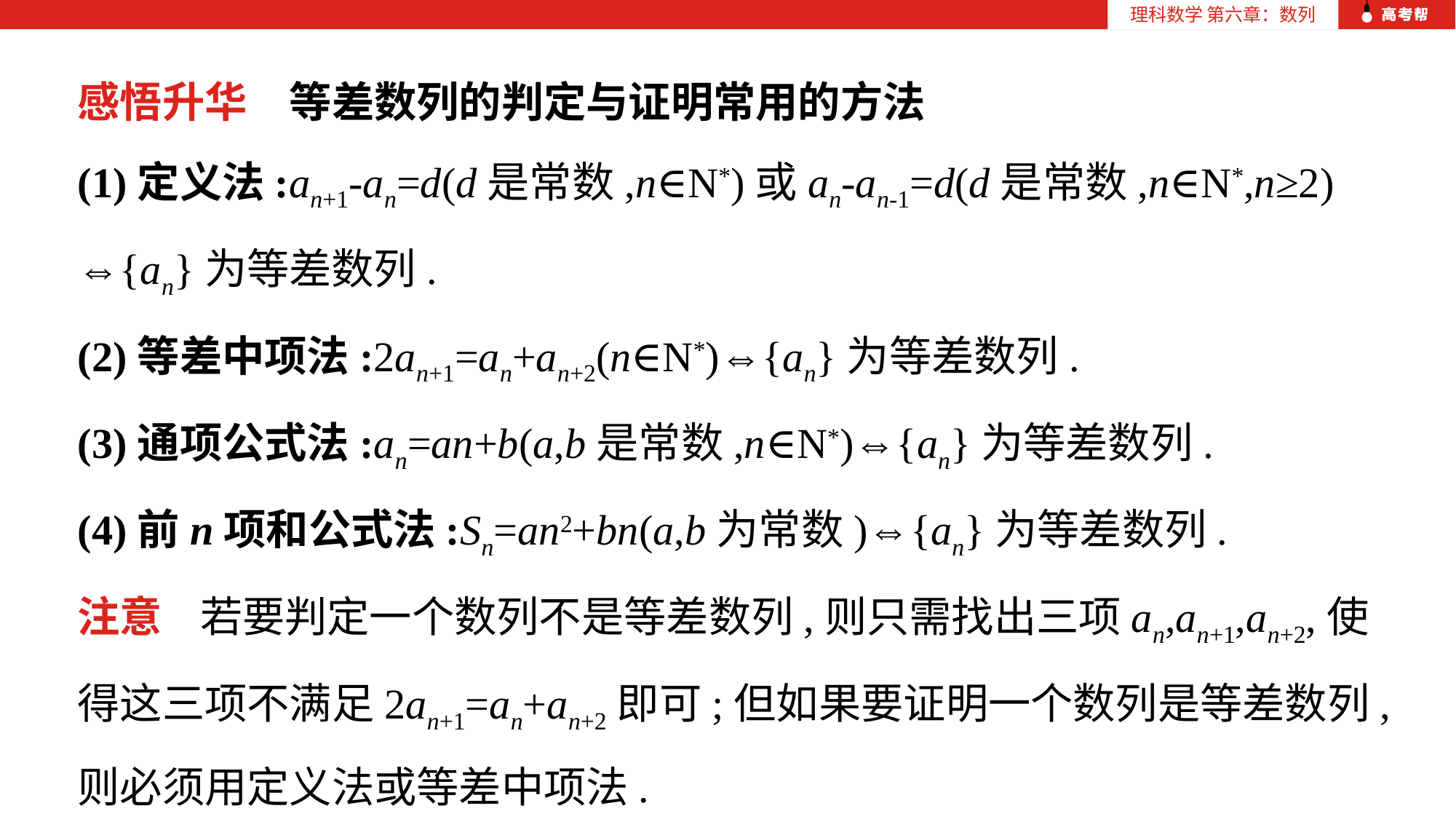

感悟升华　等差数列的判定与证明常用的方法
(1)定义法:an+1-an=d(d是常数,n∈N*)或an-an-1=d(d是常数,n∈N*,n≥2)
⇔{an}为等差数列.
(2)等差中项法:2an+1=an+an+2(n∈N*)⇔{an}为等差数列.
(3)通项公式法:an=an+b(a,b是常数,n∈N*)⇔{an}为等差数列.
(4)前n项和公式法:Sn=an2+bn(a,b为常数)⇔{an}为等差数列.
注意    若要判定一个数列不是等差数列,则只需找出三项an,an+1,an+2,使得这三项不满足2an+1=an+an+2即可;但如果要证明一个数列是等差数列,则必须用定义法或等差中项法.